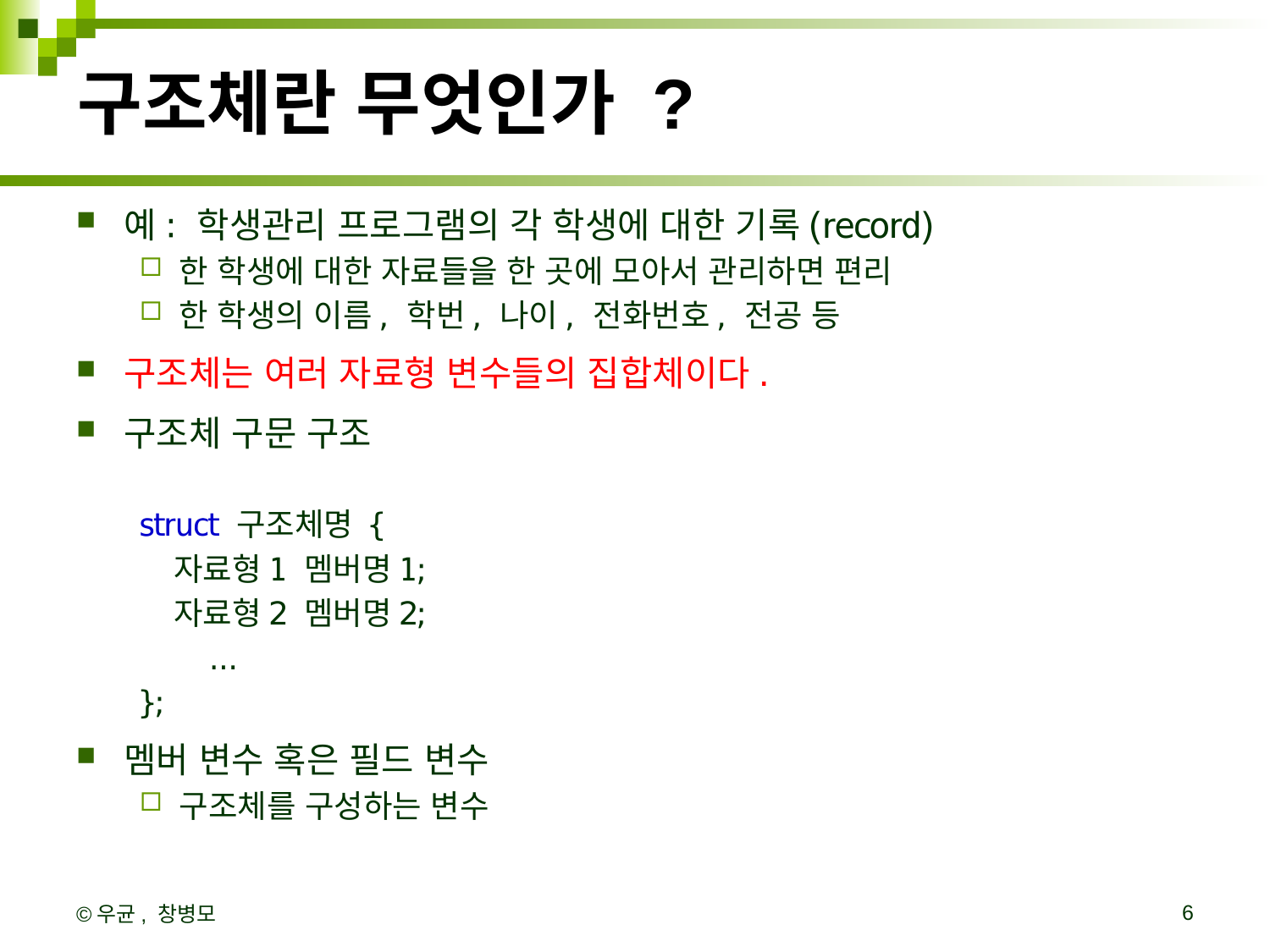

# 구조체란 무엇인가 ?
예: 학생관리 프로그램의 각 학생에 대한 기록(record)
한 학생에 대한 자료들을 한 곳에 모아서 관리하면 편리
한 학생의 이름, 학번, 나이, 전화번호, 전공 등
구조체는 여러 자료형 변수들의 집합체이다.
구조체 구문 구조

struct 구조체명 {
   자료형1 멤버명1;
   자료형2 멤버명2;
       ...
};
멤버 변수 혹은 필드 변수
구조체를 구성하는 변수
©우균, 창병모
6